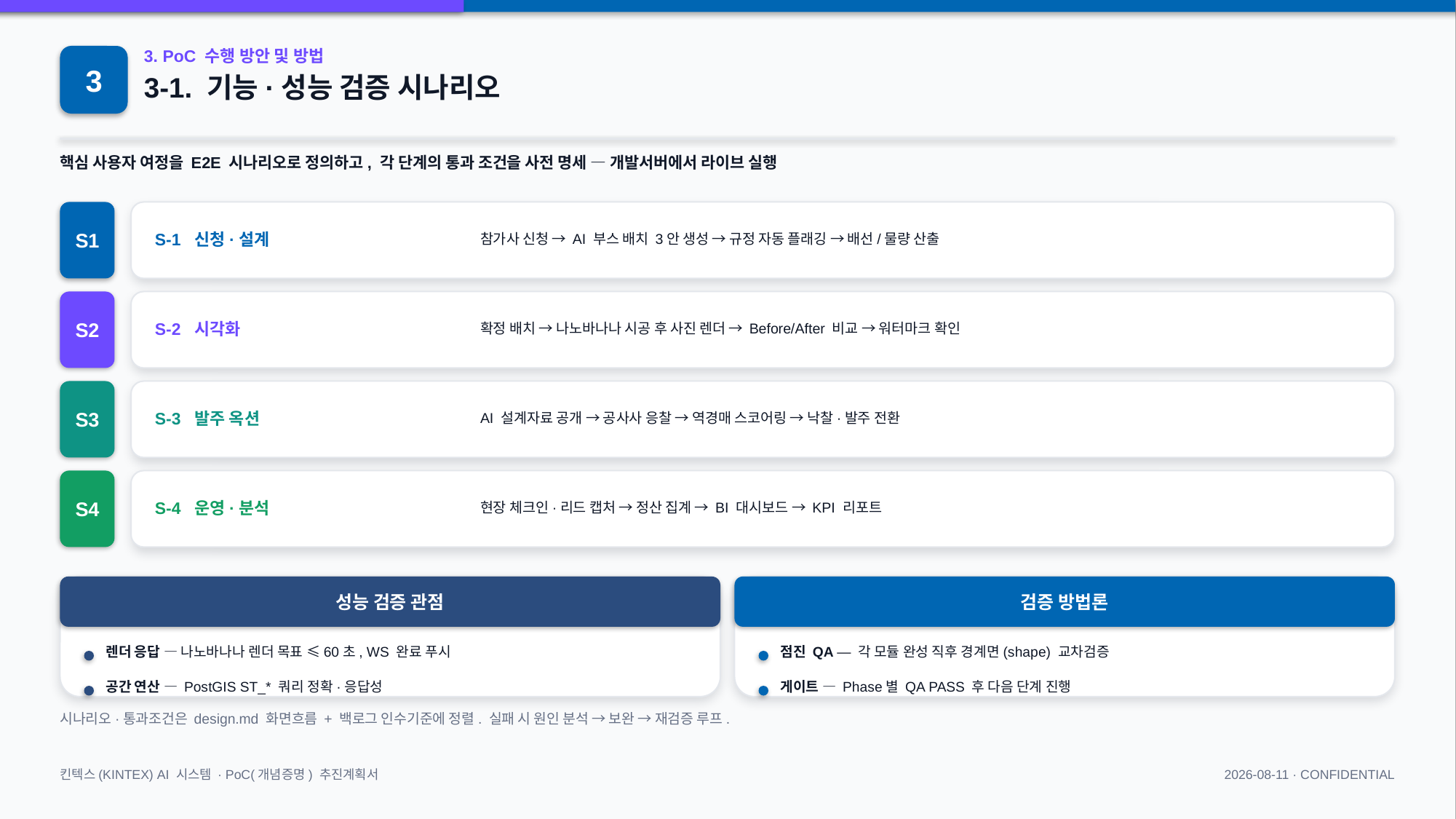

3
3. PoC 수행 방안 및 방법
3-1. 기능·성능 검증 시나리오

핵심 사용자 여정을 E2E 시나리오로 정의하고, 각 단계의 통과 조건을 사전 명세 — 개발서버에서 라이브 실행

S1

S-1  신청·설계
참가사 신청 → AI 부스 배치 3안 생성 → 규정 자동 플래깅 → 배선/물량 산출

S2

S-2  시각화
확정 배치 → 나노바나나 시공 후 사진 렌더 → Before/After 비교 → 워터마크 확인

S3

S-3  발주 옥션
AI 설계자료 공개 → 공사사 응찰 → 역경매 스코어링 → 낙찰·발주 전환

S4

S-4  운영·분석
현장 체크인·리드 캡처 → 정산 집계 → BI 대시보드 → KPI 리포트

성능 검증 관점

검증 방법론
렌더 응답 — 나노바나나 렌더 목표 ≤60초, WS 완료 푸시
점진 QA — 각 모듈 완성 직후 경계면(shape) 교차검증

공간 연산 — PostGIS ST_* 쿼리 정확·응답성
게이트 — Phase별 QA PASS 후 다음 단계 진행

시나리오·통과조건은 design.md 화면흐름 + 백로그 인수기준에 정렬. 실패 시 원인 분석 → 보완 → 재검증 루프.